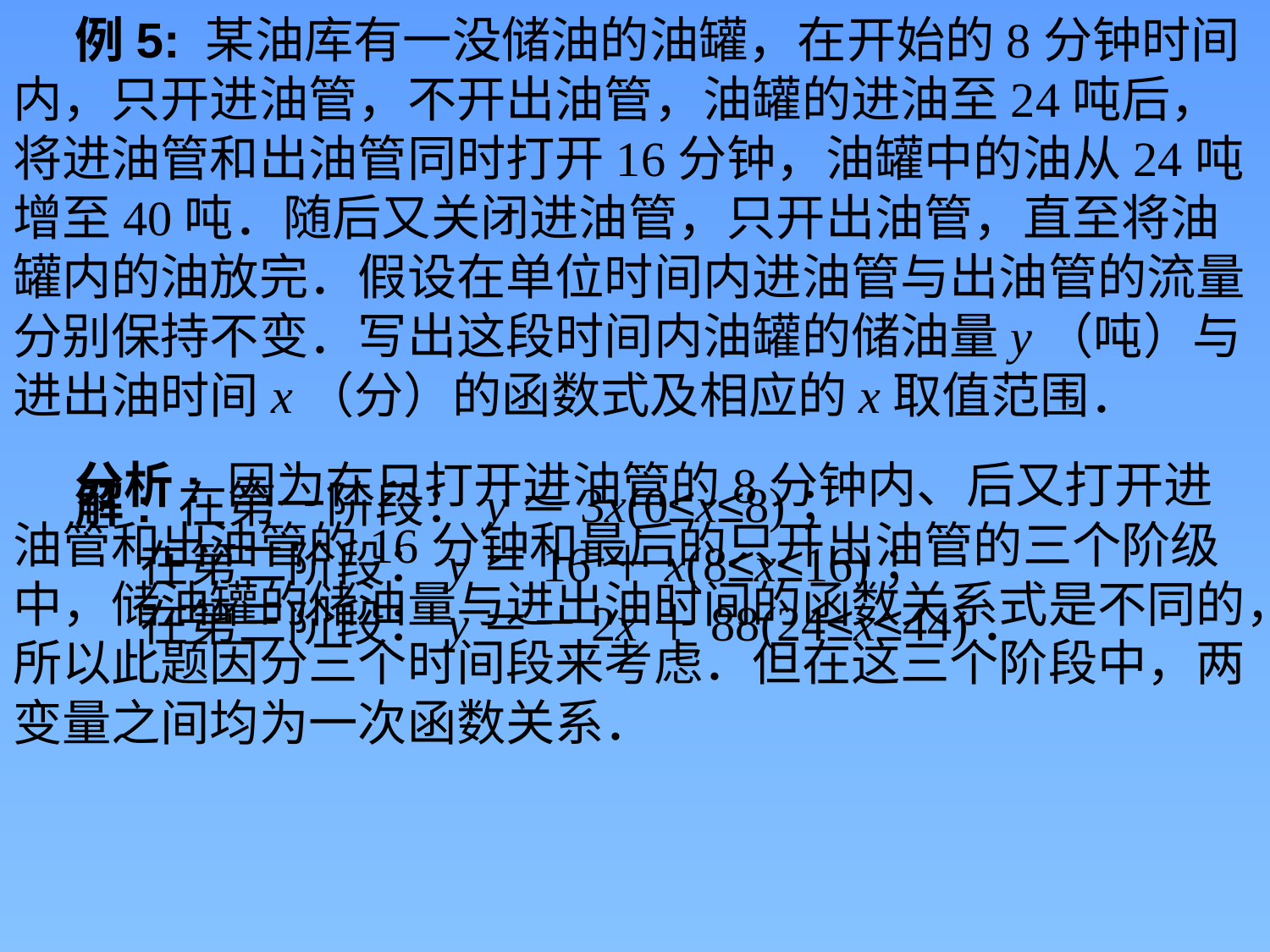

例5: 某油库有一没储油的油罐，在开始的8分钟时间内，只开进油管，不开出油管，油罐的进油至24吨后，将进油管和出油管同时打开16分钟，油罐中的油从24吨增至40吨．随后又关闭进油管，只开出油管，直至将油罐内的油放完．假设在单位时间内进油管与出油管的流量分别保持不变．写出这段时间内油罐的储油量y（吨）与进出油时间x（分）的函数式及相应的x取值范围．
分析: 因为在只打开进油管的8分钟内、后又打开进油管和出油管的16分钟和最后的只开出油管的三个阶级中，储油罐的储油量与进出油时间的函数关系式是不同的，所以此题因分三个时间段来考虑．但在这三个阶段中，两变量之间均为一次函数关系．
解: 在第一阶段：y＝3x(0≤x≤8)；
在第二阶段：y＝16＋x(8≤x≤16)；
在第三阶段：y＝－2x＋88(24≤x≤44)．